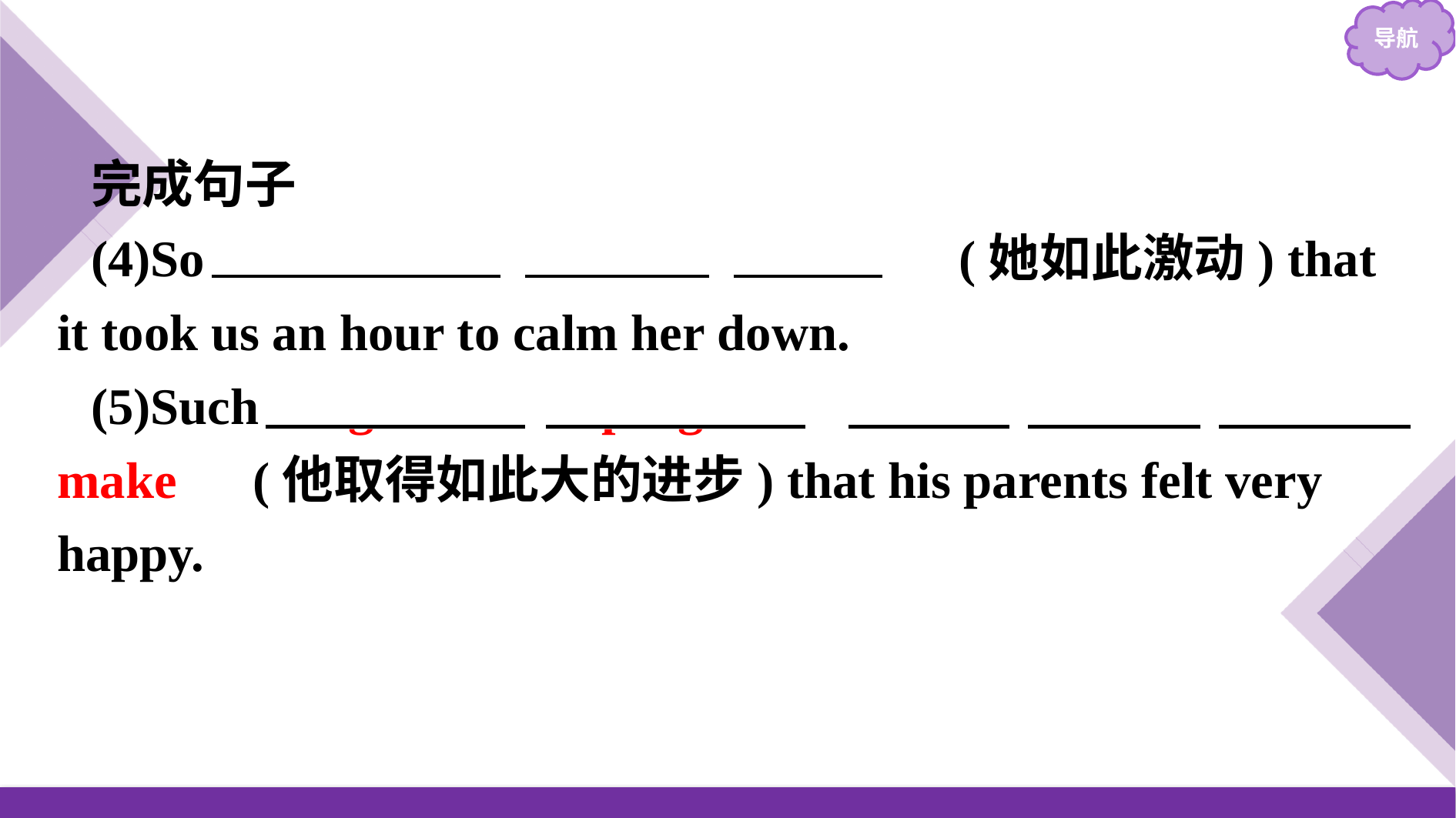

完成句子
(4)So 　excited　 　was　 　she　(她如此激动) that it took us an hour to calm her down.
(5)Such 　great　 　progress　 　did　 　he　 　make　(他取得如此大的进步) that his parents felt very happy.